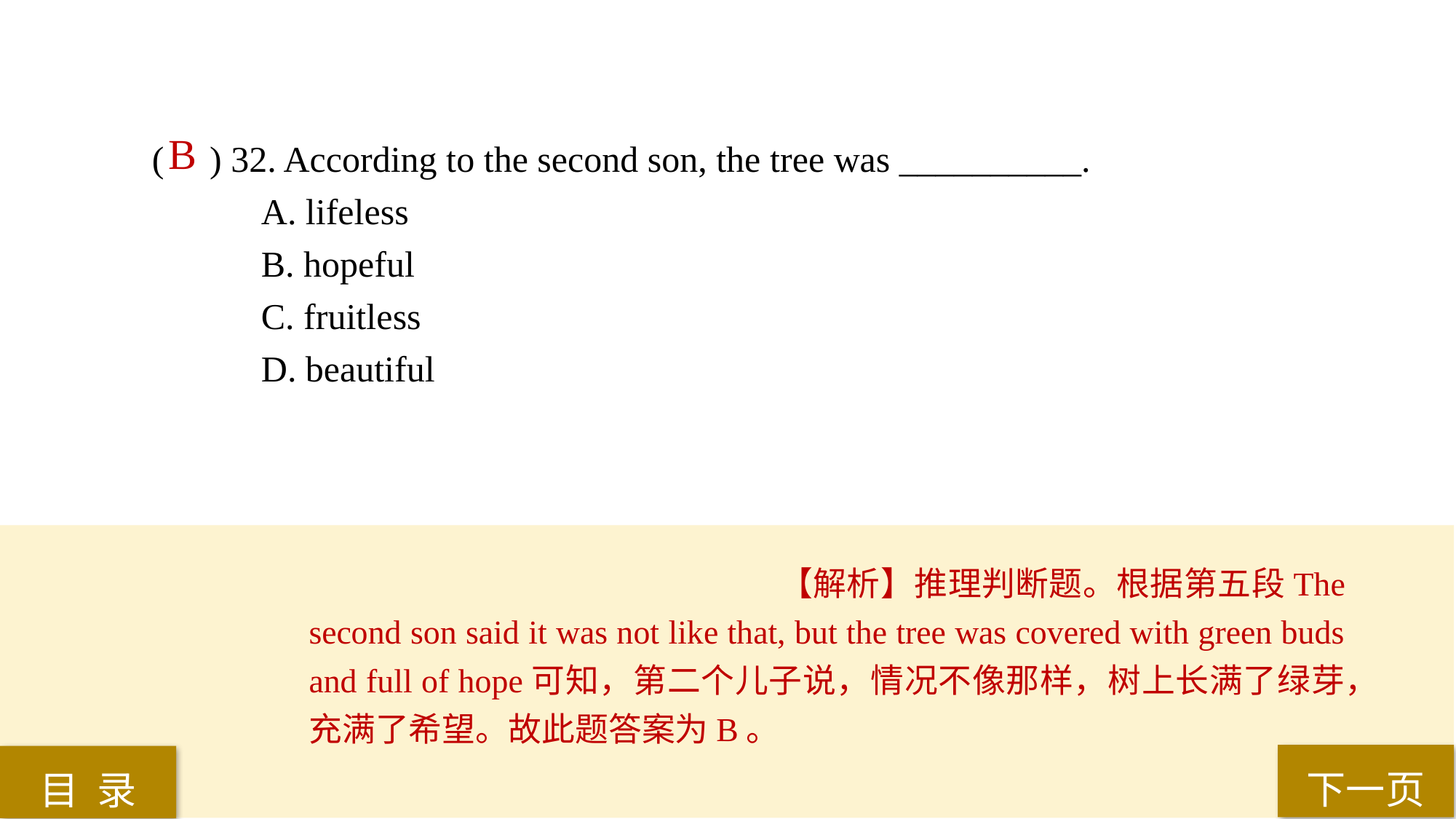

B
(     ) 32. According to the second son, the tree was __________.
A. lifeless
B. hopeful
C. fruitless
D. beautiful
【解析】推理判断题。根据第五段The second son said it was not like that, but the tree was covered with green buds and full of hope可知，第二个儿子说，情况不像那样，树上长满了绿芽，充满了希望。故此题答案为B。